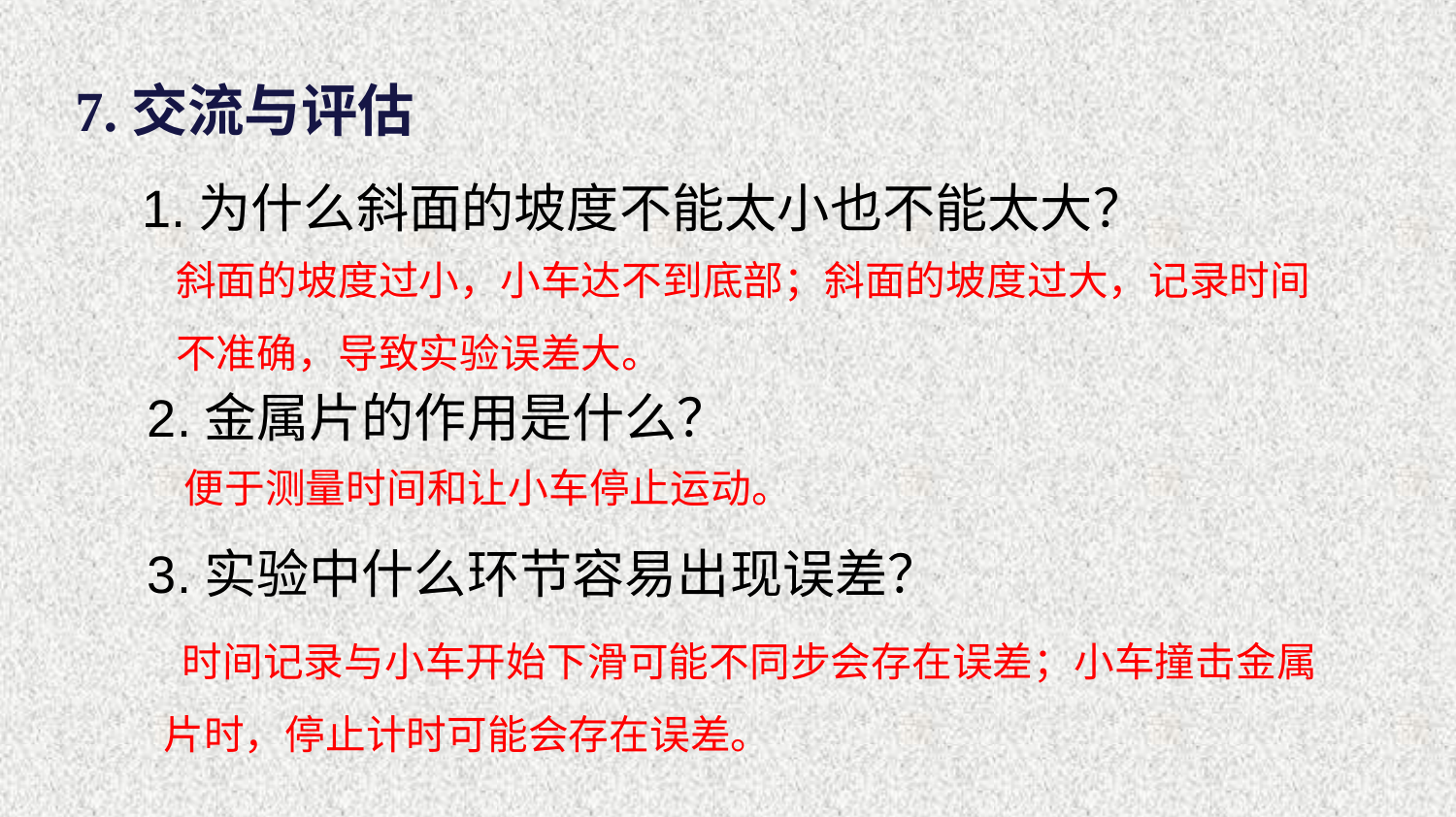

7.交流与评估
1.为什么斜面的坡度不能太小也不能太大？

斜面的坡度过小，小车达不到底部；斜面的坡度过大，记录时间不准确，导致实验误差大。
2.金属片的作用是什么？
   便于测量时间和让小车停止运动。
3.实验中什么环节容易出现误差？
 时间记录与小车开始下滑可能不同步会存在误差；小车撞击金属片时，停止计时可能会存在误差。